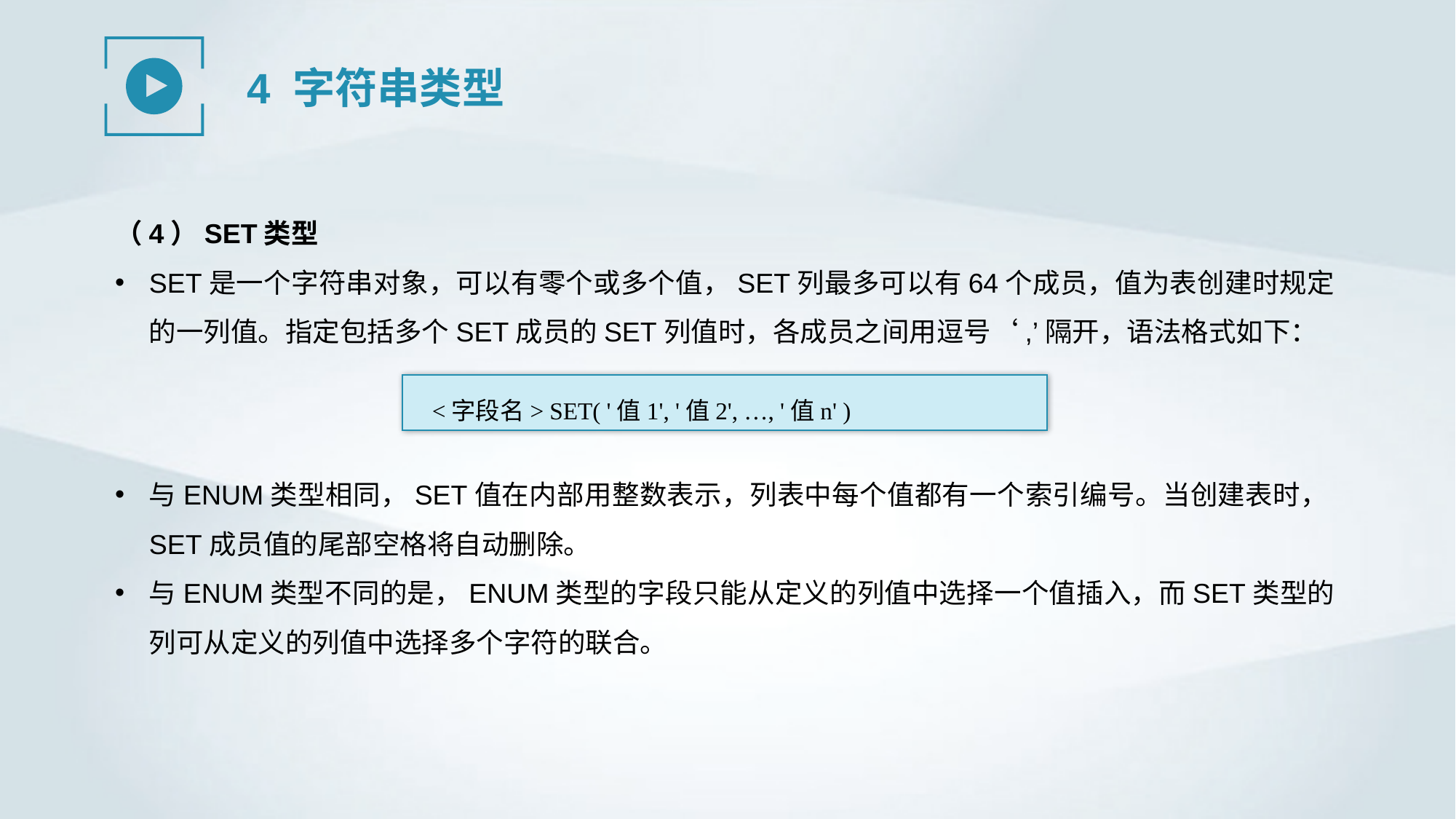

4 字符串类型
（4）SET类型
SET是一个字符串对象，可以有零个或多个值，SET列最多可以有64个成员，值为表创建时规定的一列值。指定包括多个SET成员的SET列值时，各成员之间用逗号‘,’隔开，语法格式如下：
   <字段名> SET( '值1', '值2', …, '值n' )
与ENUM类型相同，SET值在内部用整数表示，列表中每个值都有一个索引编号。当创建表时，SET成员值的尾部空格将自动删除。
与ENUM类型不同的是，ENUM类型的字段只能从定义的列值中选择一个值插入，而SET类型的列可从定义的列值中选择多个字符的联合。